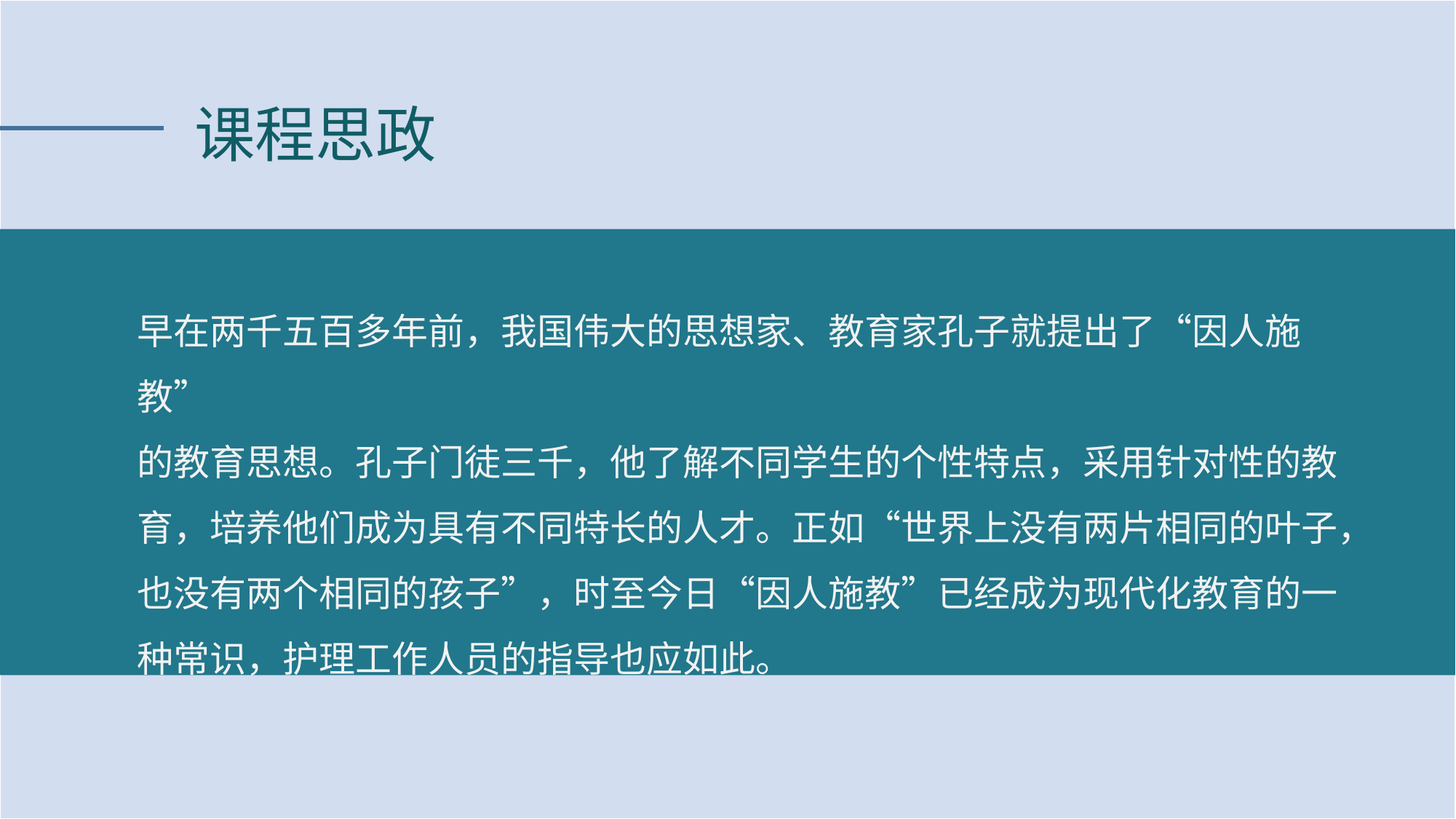

课程思政

早在两千五百多年前，我国伟大的思想家、教育家孔子就提出了“因人施教”
的教育思想。孔子门徒三千，他了解不同学生的个性特点，采用针对性的教育，培养他们成为具有不同特长的人才。正如“世界上没有两片相同的叶子，也没有两个相同的孩子”，时至今日“因人施教”已经成为现代化教育的一种常识，护理工作人员的指导也应如此。